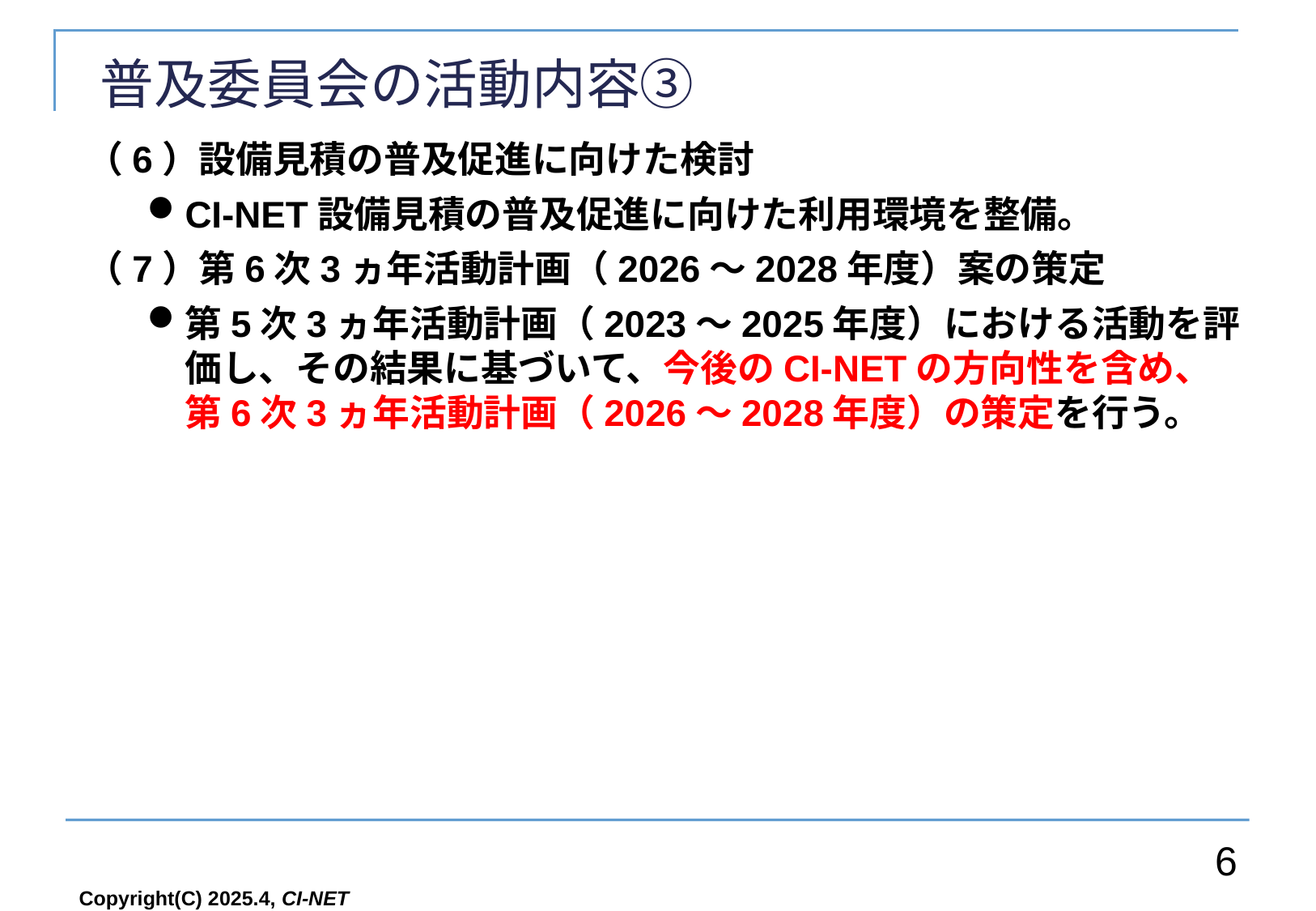

# 普及委員会の活動内容③
（6）設備見積の普及促進に向けた検討
CI-NET設備見積の普及促進に向けた利用環境を整備。
（7）第6次3ヵ年活動計画（2026～2028年度）案の策定
第5次3ヵ年活動計画（2023～2025年度）における活動を評価し、その結果に基づいて、今後のCI-NETの方向性を含め、第6次3ヵ年活動計画（2026～2028年度）の策定を行う。
6